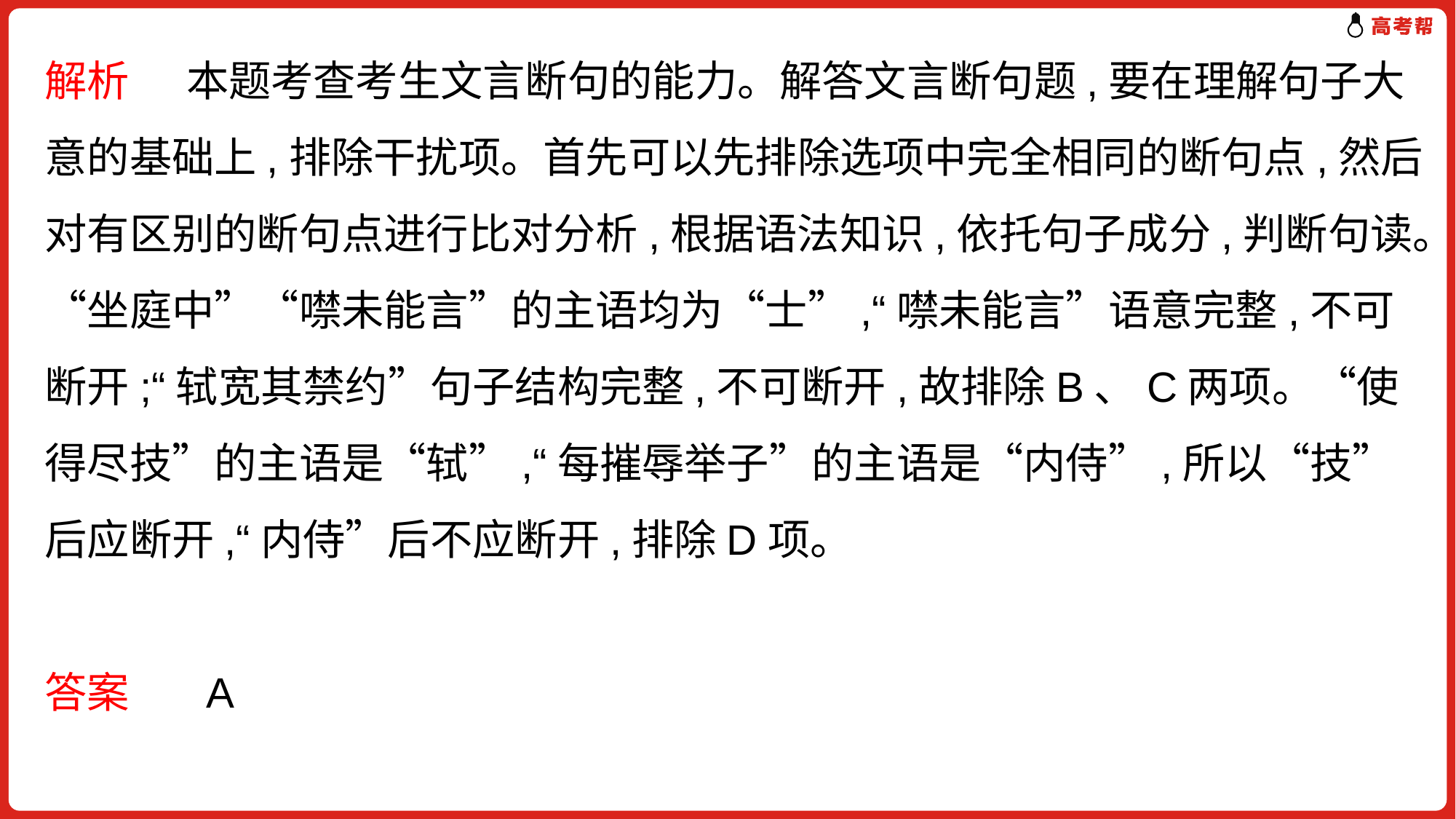

解析      本题考查考生文言断句的能力。解答文言断句题,要在理解句子大意的基础上,排除干扰项。首先可以先排除选项中完全相同的断句点,然后对有区别的断句点进行比对分析,根据语法知识,依托句子成分,判断句读。“坐庭中”“噤未能言”的主语均为“士”,“噤未能言”语意完整,不可断开;“轼宽其禁约”句子结构完整,不可断开,故排除B、C两项。“使得尽技”的主语是“轼”,“每摧辱举子”的主语是“内侍”,所以“技”后应断开,“内侍”后不应断开,排除D项。

答案       A